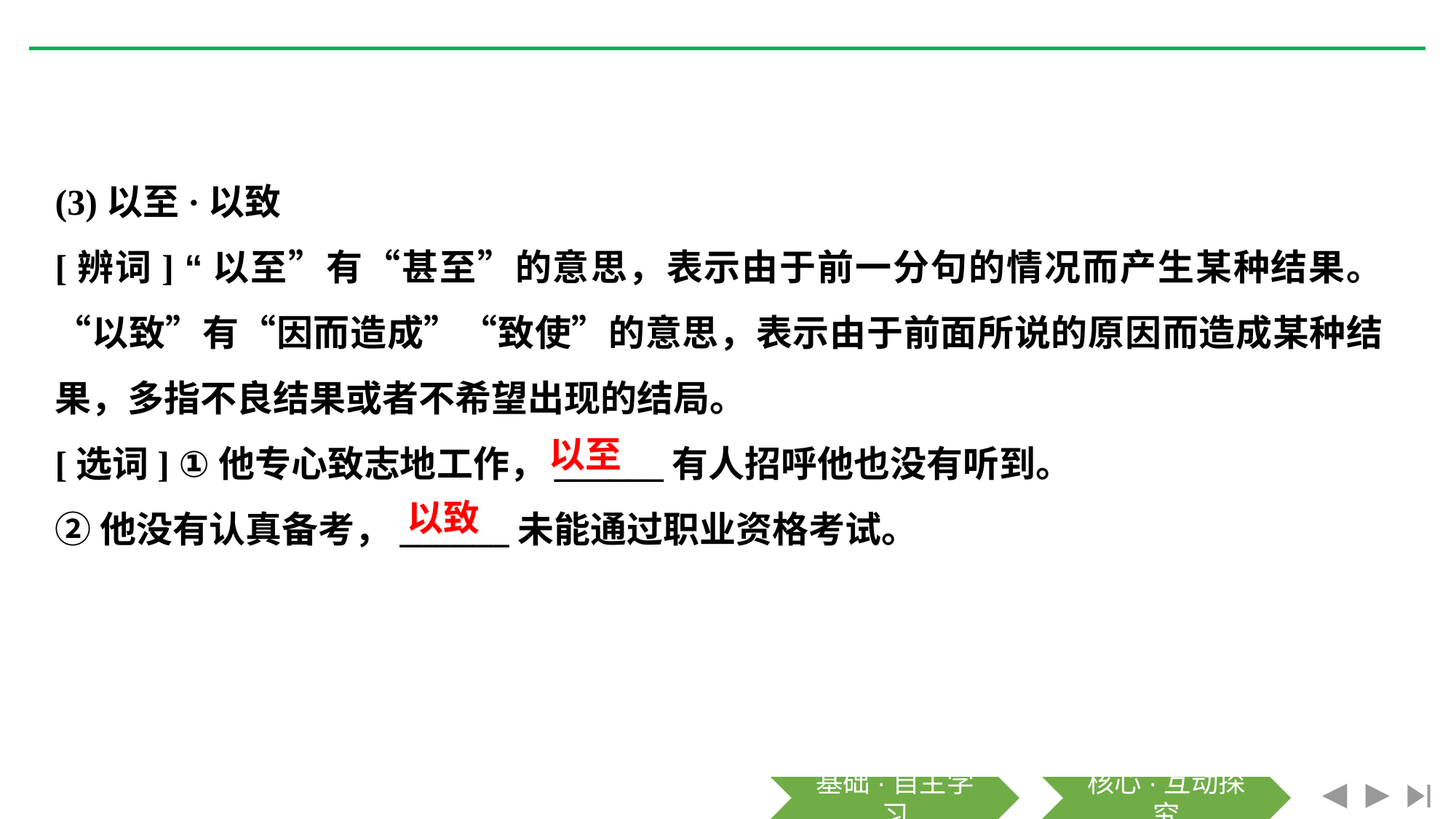

(3)以至·以致
[辨词] “以至”有“甚至”的意思，表示由于前一分句的情况而产生某种结果。“以致”有“因而造成”“致使”的意思，表示由于前面所说的原因而造成某种结果，多指不良结果或者不希望出现的结局。
[选词] ①他专心致志地工作，______有人招呼他也没有听到。
②他没有认真备考，______未能通过职业资格考试。
以至
以致